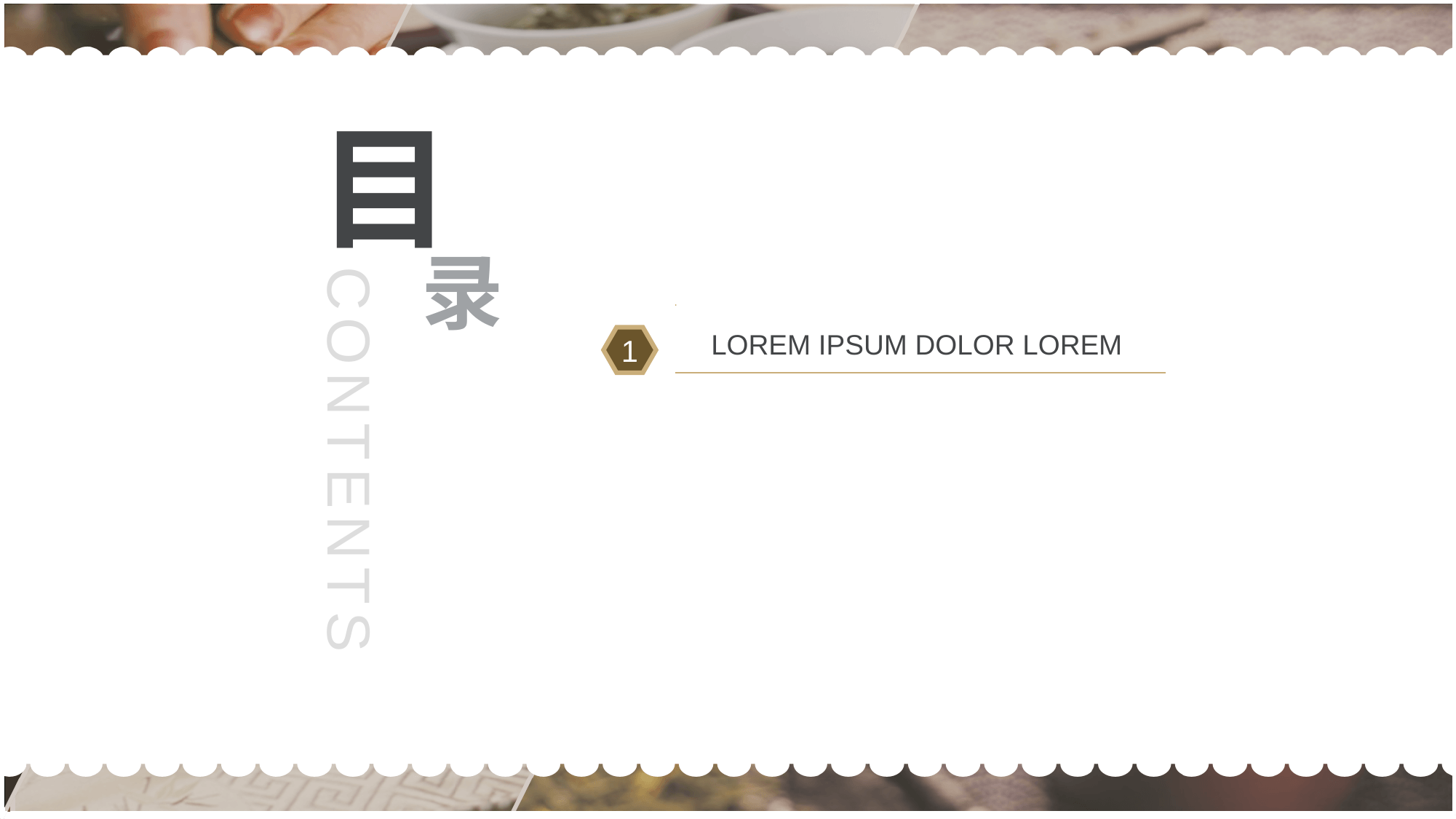

目
录
LOREM IPSUM DOLOR LOREM
1
CONTENTS